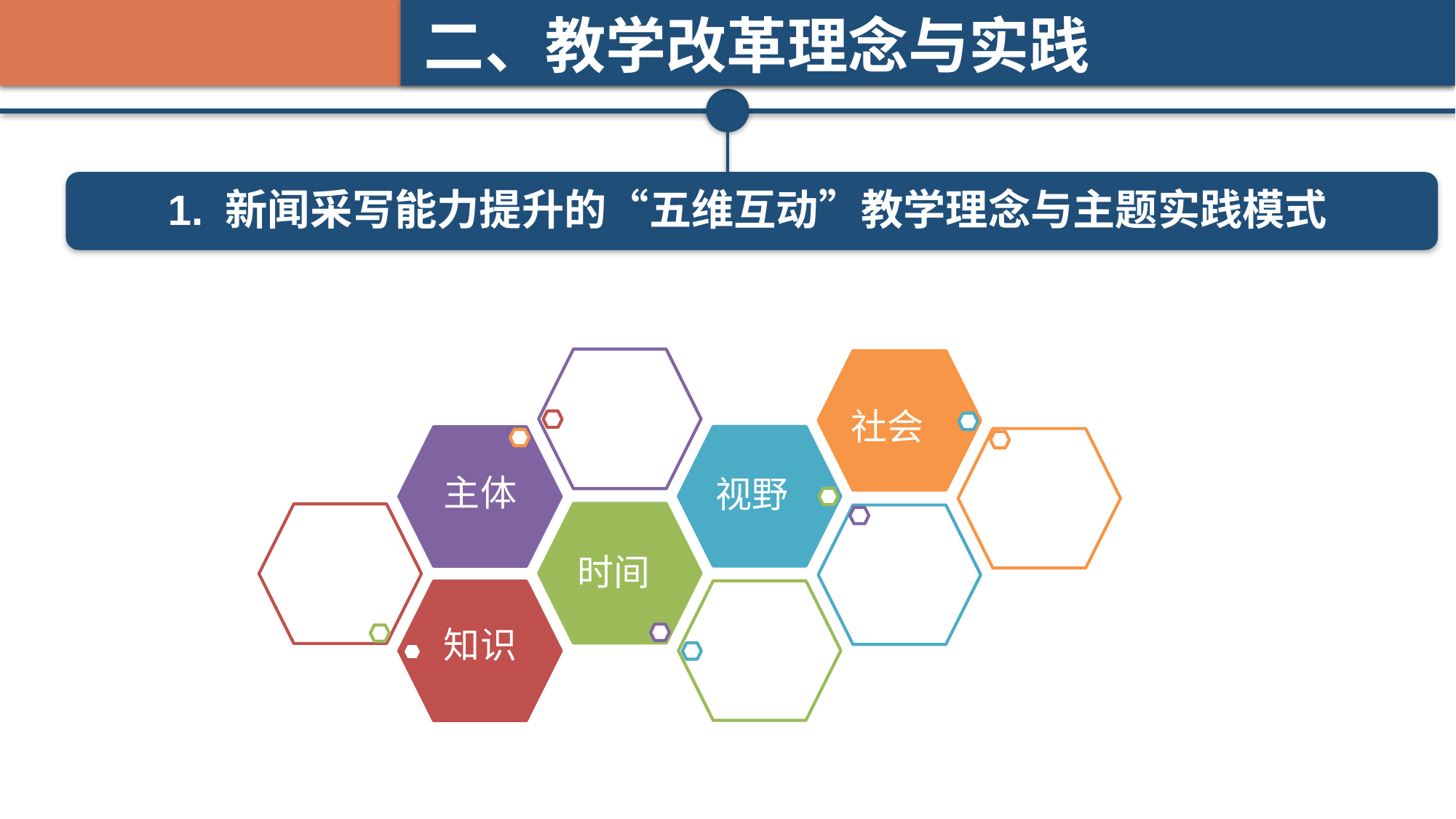

二、教学改革理念与实践

1. 新闻采写能力提升的“五维互动”教学理念与主题实践模式

社会
新闻逻辑
主体
视野
时间
知识